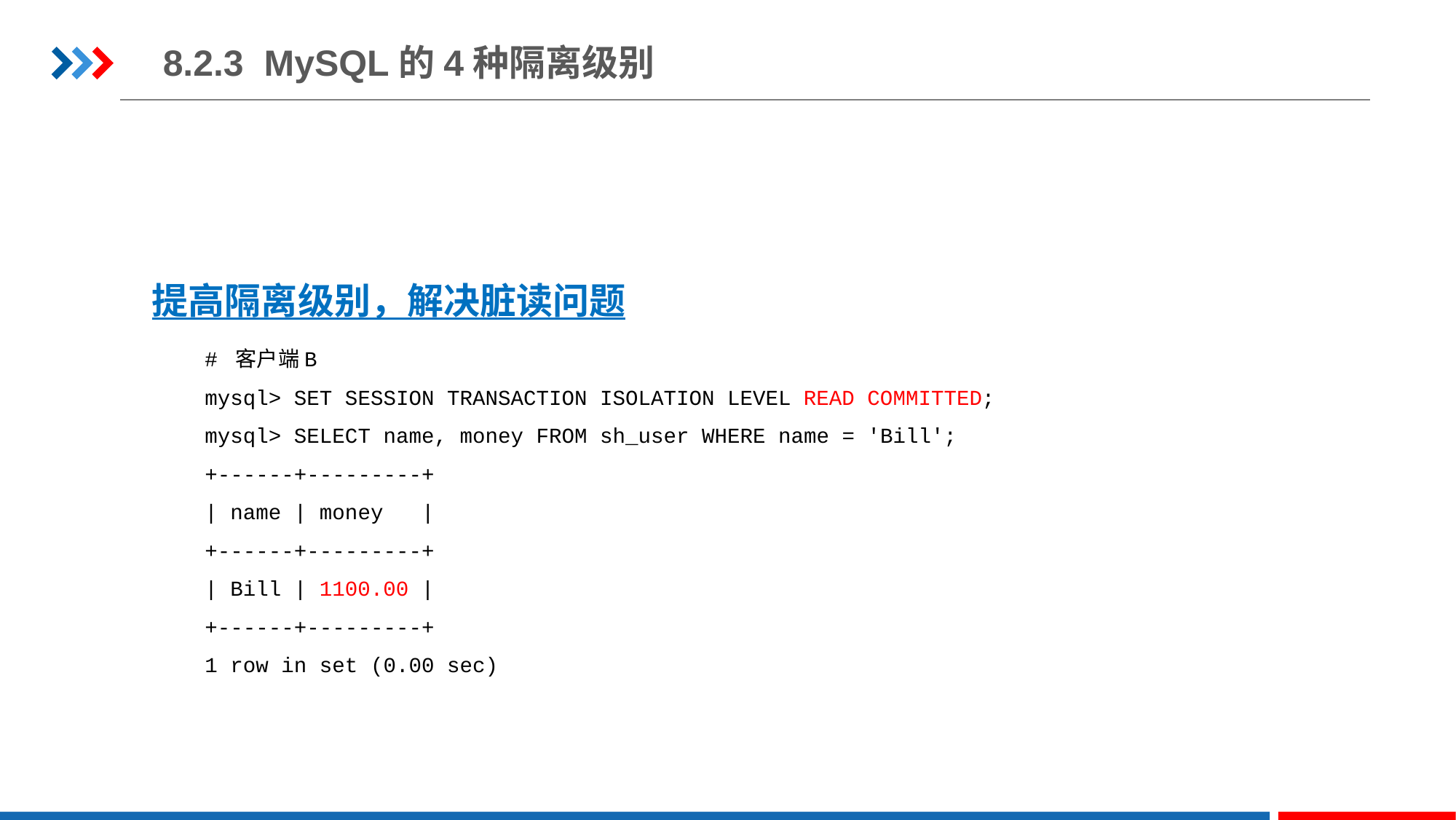

8.2.3  MySQL的4种隔离级别
提高隔离级别，解决脏读问题
# 客户端B
mysql> SET SESSION TRANSACTION ISOLATION LEVEL READ COMMITTED;
mysql> SELECT name, money FROM sh_user WHERE name = 'Bill';
+------+---------+
| name | money   |
+------+---------+
| Bill | 1100.00 |
+------+---------+
1 row in set (0.00 sec)